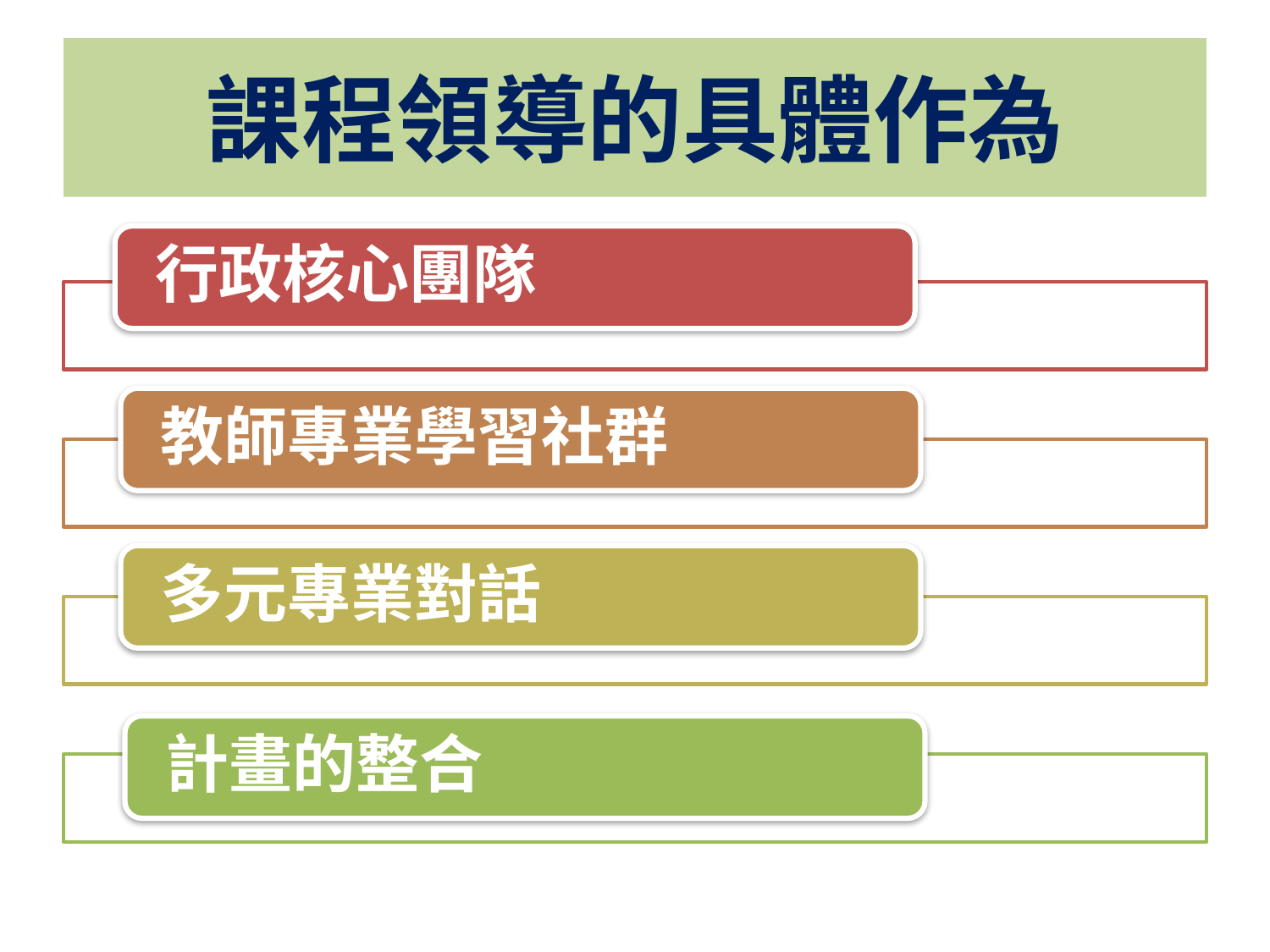

# 課程領導的具體作為
行政核心團隊
教師專業學習社群
多元專業對話
計畫的整合